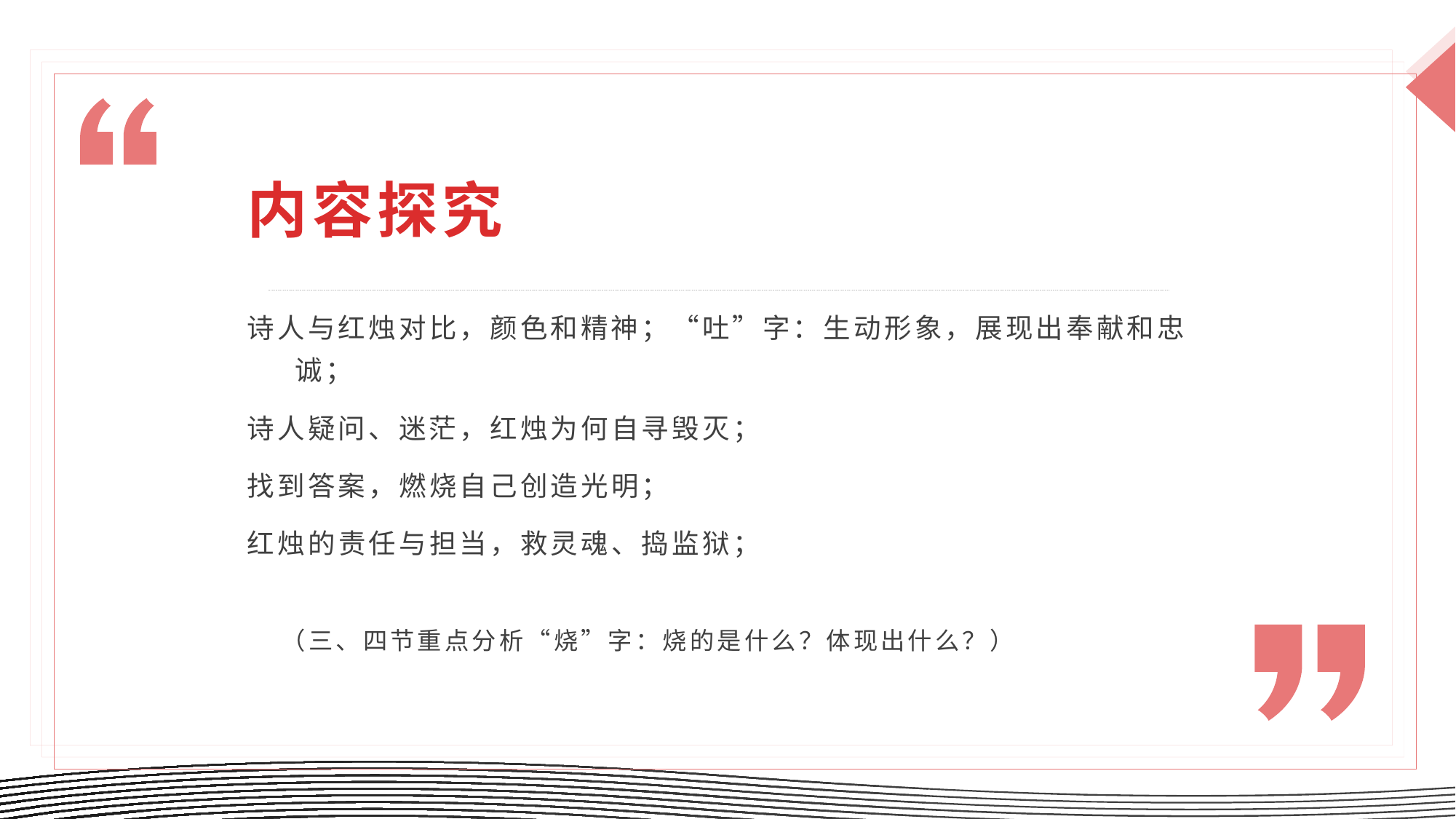

内容探究
诗人与红烛对比，颜色和精神；“吐”字：生动形象，展现出奉献和忠诚；
诗人疑问、迷茫，红烛为何自寻毁灭；
找到答案，燃烧自己创造光明；
红烛的责任与担当，救灵魂、捣监狱；

（三、四节重点分析“烧”字：烧的是什么？体现出什么？）